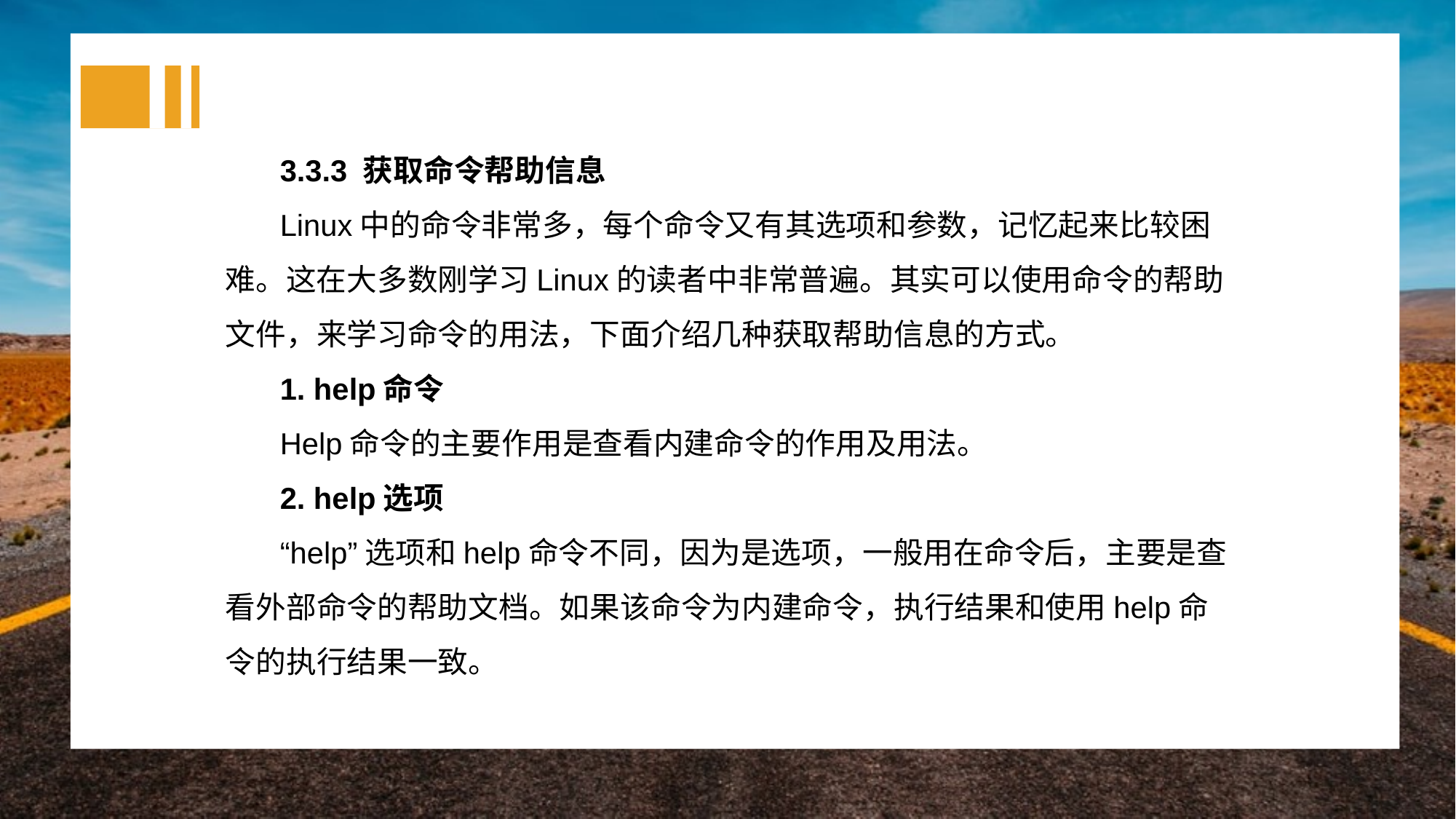

3.3.3 获取命令帮助信息
Linux中的命令非常多，每个命令又有其选项和参数，记忆起来比较困难。这在大多数刚学习Linux的读者中非常普遍。其实可以使用命令的帮助文件，来学习命令的用法，下面介绍几种获取帮助信息的方式。
1. help命令
Help命令的主要作用是查看内建命令的作用及用法。
2. help选项
“help”选项和help命令不同，因为是选项，一般用在命令后，主要是查看外部命令的帮助文档。如果该命令为内建命令，执行结果和使用help命令的执行结果一致。